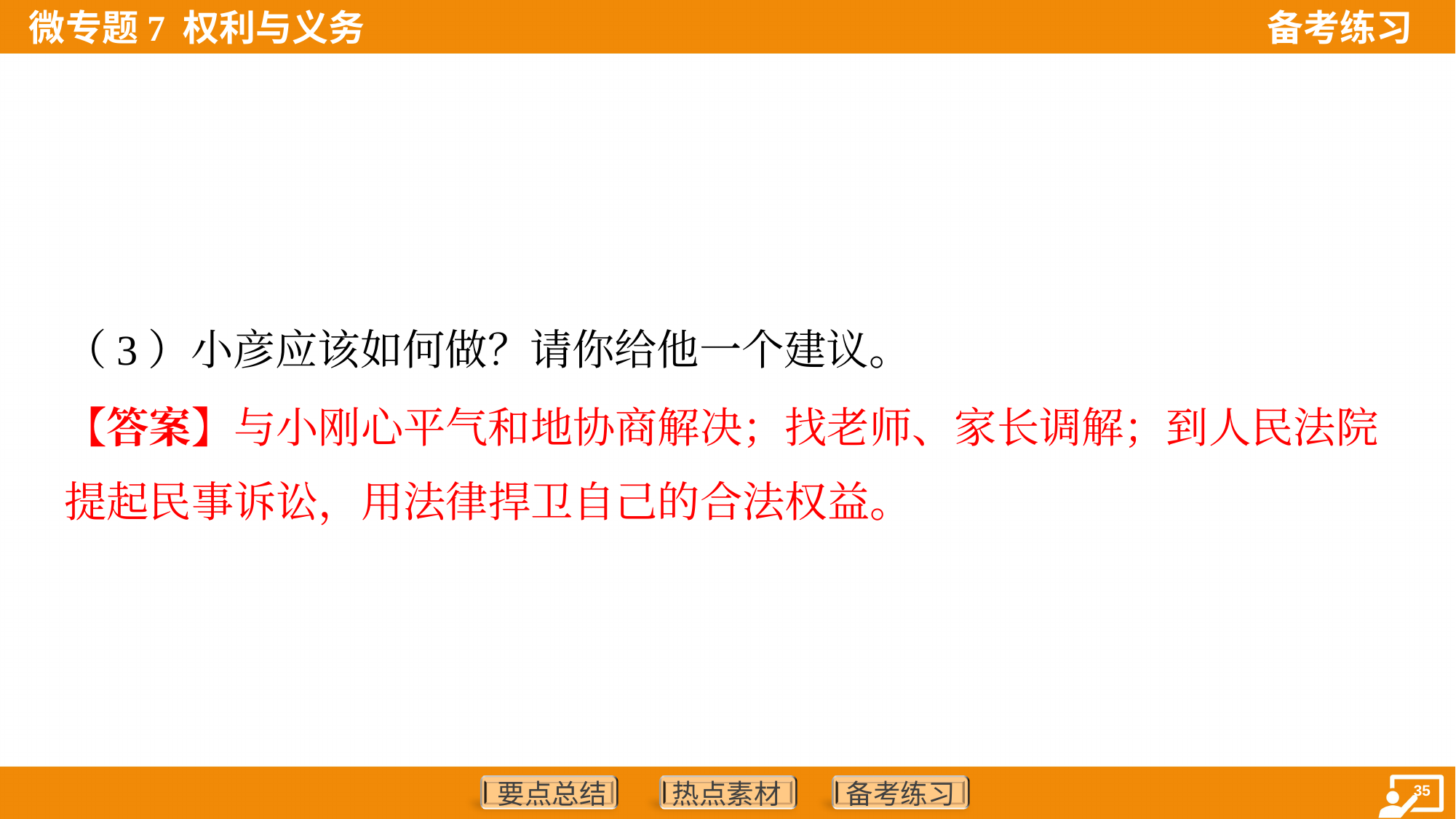

（3）小彦应该如何做？请你给他一个建议。
【答案】与小刚心平气和地协商解决；找老师、家长调解；到人民法院
提起民事诉讼，用法律捍卫自己的合法权益。